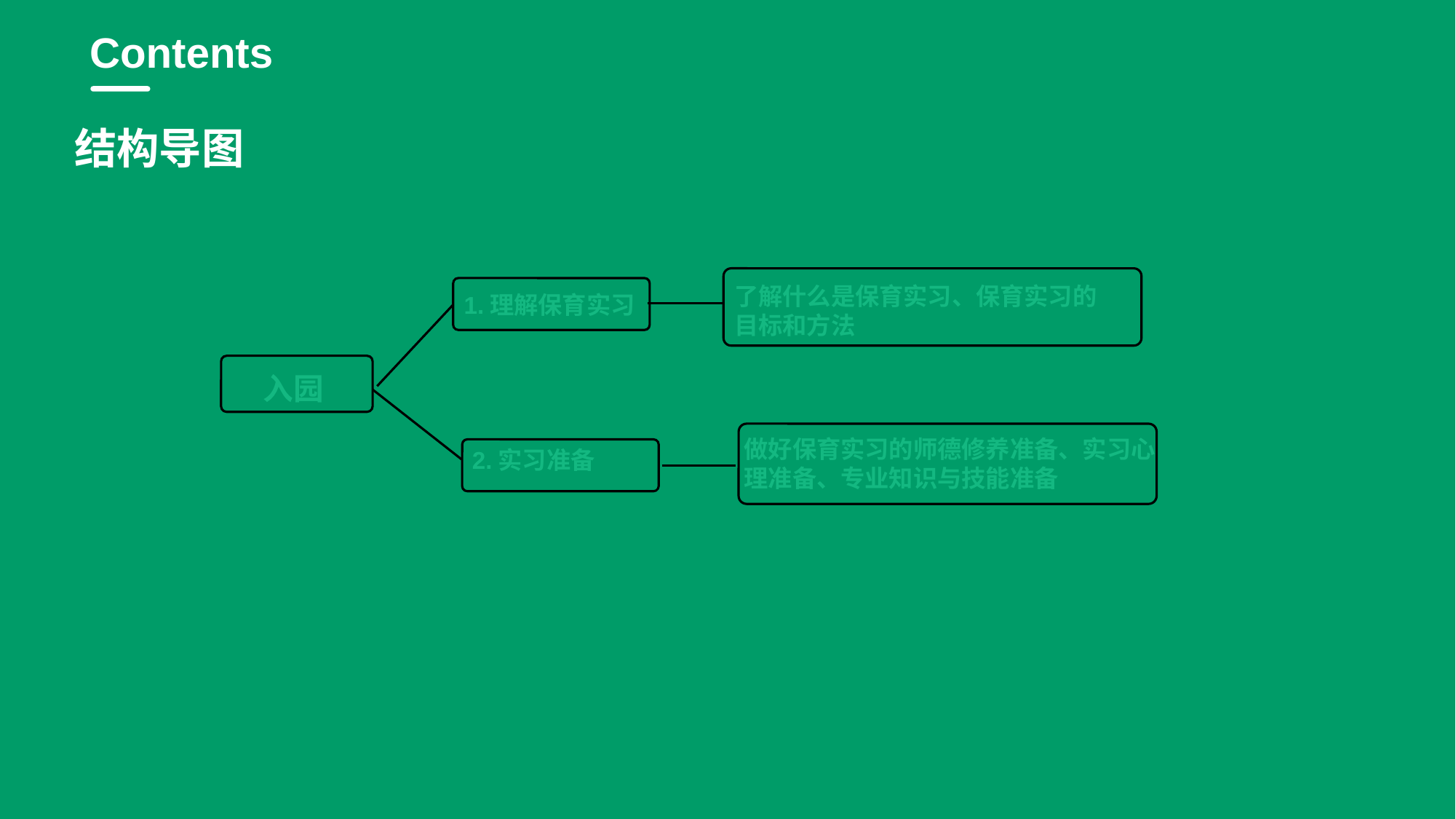

行业PPT模板http://www.1ppt.com/hangye/

Contents

结构导图

了解什么是保育实习、保育实习的目标和方法

1.理解保育实习

入园

做好保育实习的师德修养准备、实习心理准备、专业知识与技能准备

2.实习准备